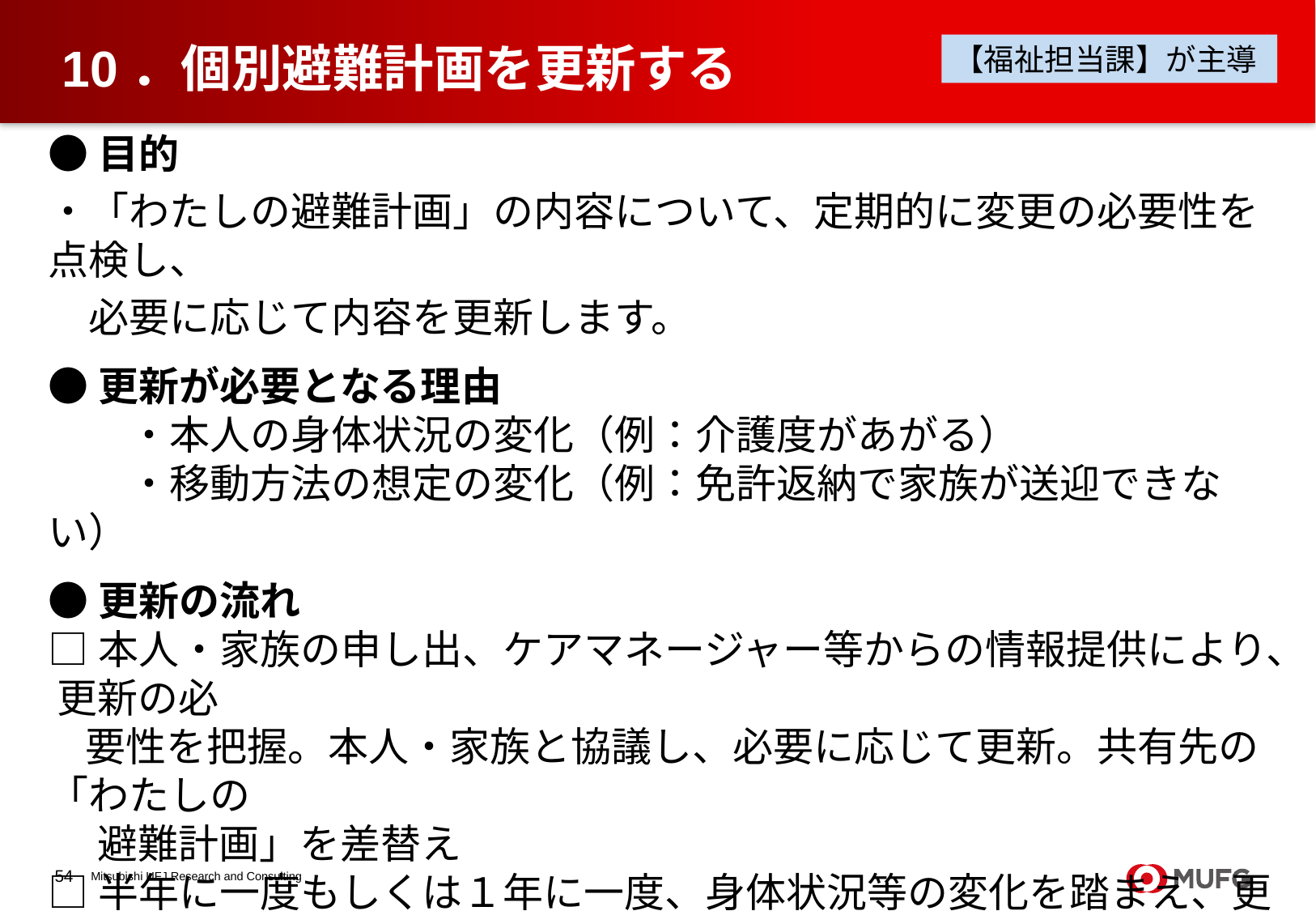

# 10．個別避難計画を更新する
【福祉担当課】が主導
●目的
・「わたしの避難計画」の内容について、定期的に変更の必要性を点検し、
　必要に応じて内容を更新します。
●更新が必要となる理由
　　・本人の身体状況の変化（例：介護度があがる）
　　・移動方法の想定の変化（例：免許返納で家族が送迎できない）
●更新の流れ
□本人・家族の申し出、ケアマネージャー等からの情報提供により、 更新の必
   要性を把握。本人・家族と協議し、必要に応じて更新。共有先の「わたしの
　 避難計画」を差替え
□半年に一度もしくは１年に一度、身体状況等の変化を踏まえ、更新の必要
　 性がありそうな方を抽出し、本人・家族と協議し、必要に応じて更新。
□半年に一度もしくは１年に一度、共有先の「わたしの避難計画」を全差替え